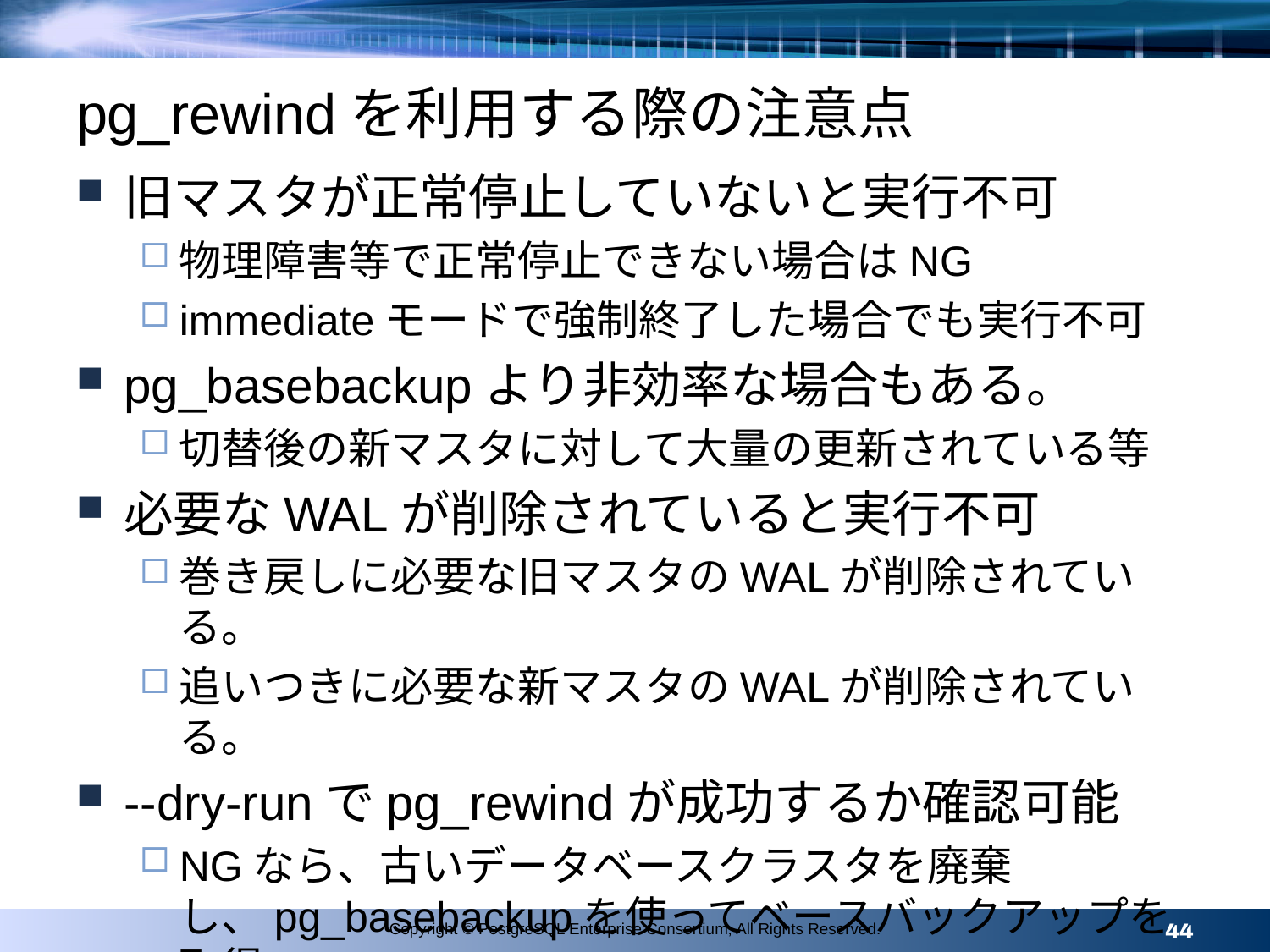

# pg_rewindを利用する際の注意点
旧マスタが正常停止していないと実行不可
物理障害等で正常停止できない場合はNG
immediateモードで強制終了した場合でも実行不可
pg_basebackupより非効率な場合もある。
切替後の新マスタに対して大量の更新されている等
必要なWALが削除されていると実行不可
巻き戻しに必要な旧マスタのWALが削除されている。
追いつきに必要な新マスタのWALが削除されている。
--dry-runでpg_rewindが成功するか確認可能
NGなら、古いデータベースクラスタを廃棄し、pg_basebackupを使ってベースバックアップを取得
44